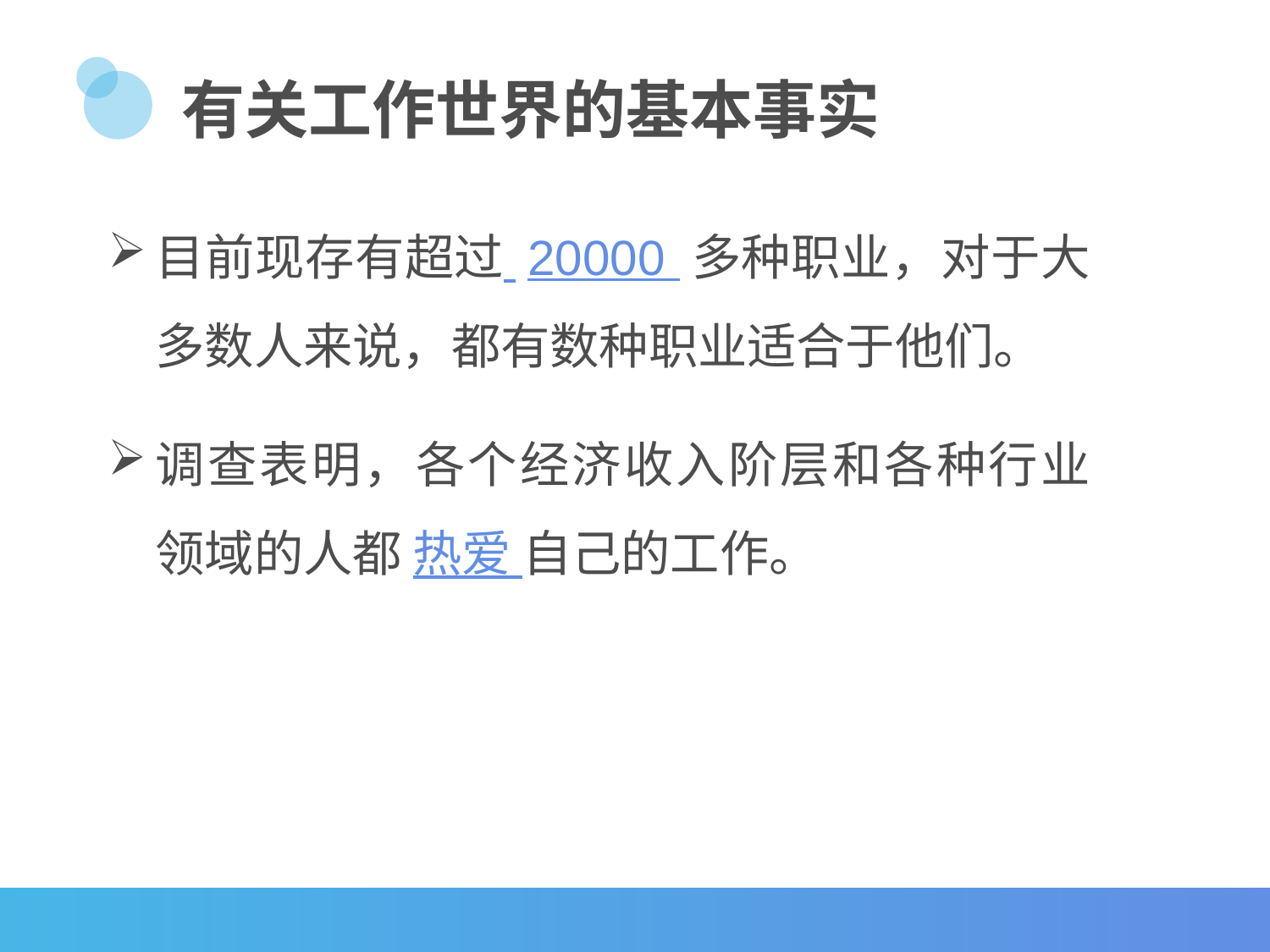

有关工作世界的基本事实

目前现存有超过 20000 多种职业，对于大多数人来说，都有数种职业适合于他们。
调查表明，各个经济收入阶层和各种行业领域的人都 热爱 自己的工作。